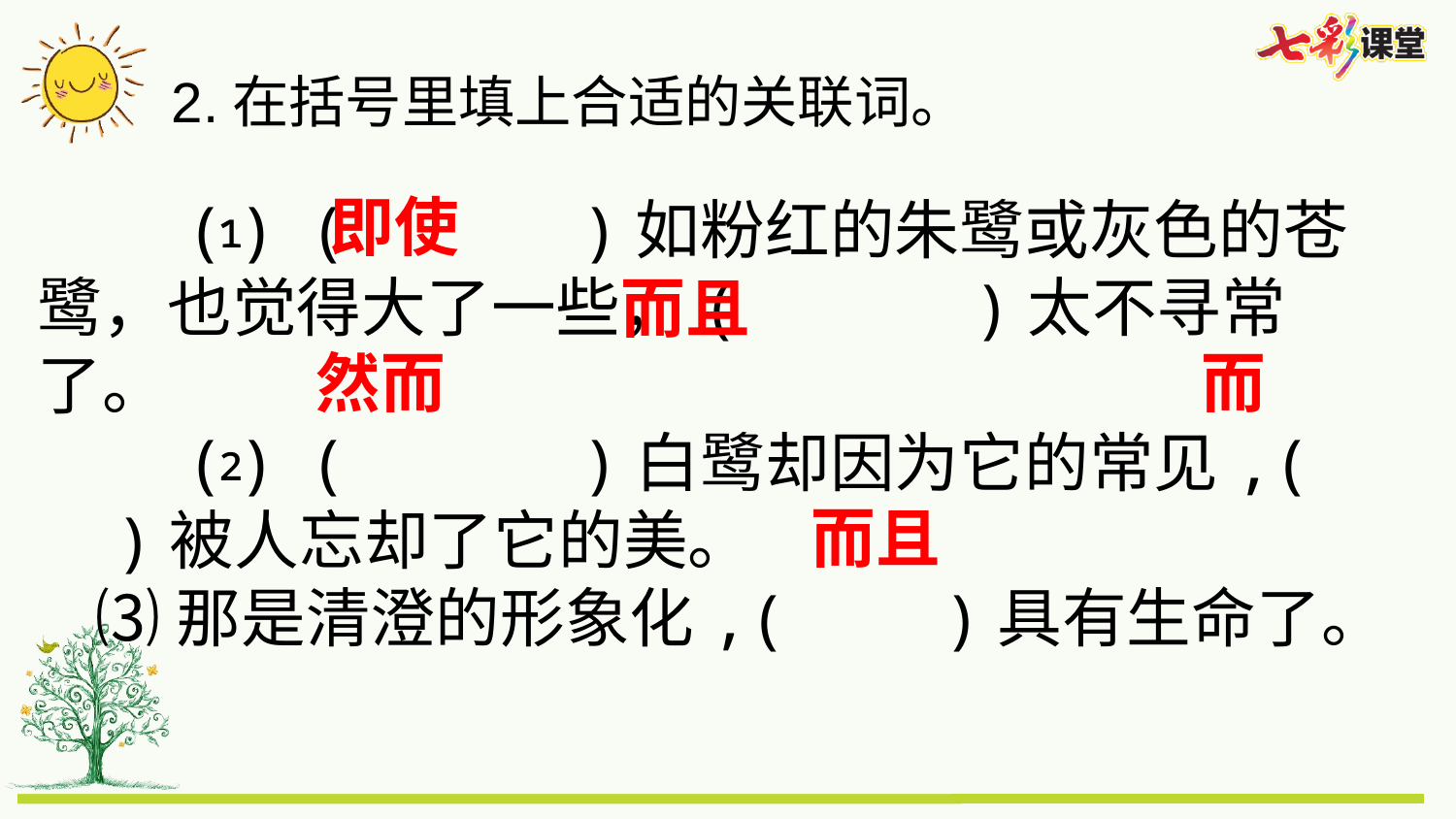

2.在括号里填上合适的关联词。
即使
    ⑴ (      )如粉红的朱鹭或灰色的苍鹭，也觉得大了一些，(      )太不寻常了。
    ⑵ (      )白鹭却因为它的常见,(     )被人忘却了它的美。
    ⑶那是清澄的形象化,(    )具有生命了。
而且
然而
而
而且